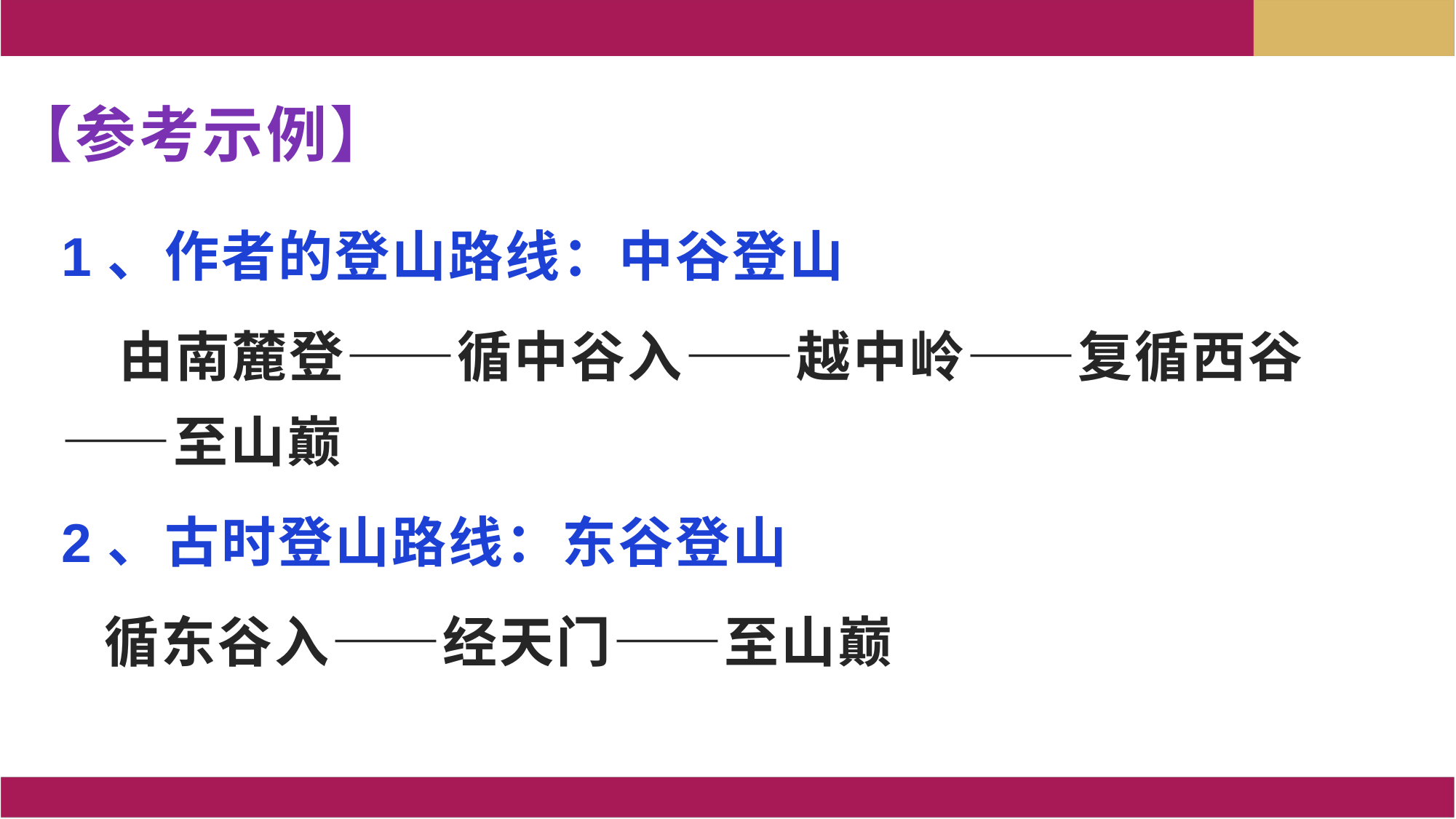

【参考示例】
1、作者的登山路线：中谷登山
   由南麓登——循中谷入——越中岭——复循西谷——至山巅
2、古时登山路线：东谷登山
  循东谷入——经天门——至山巅